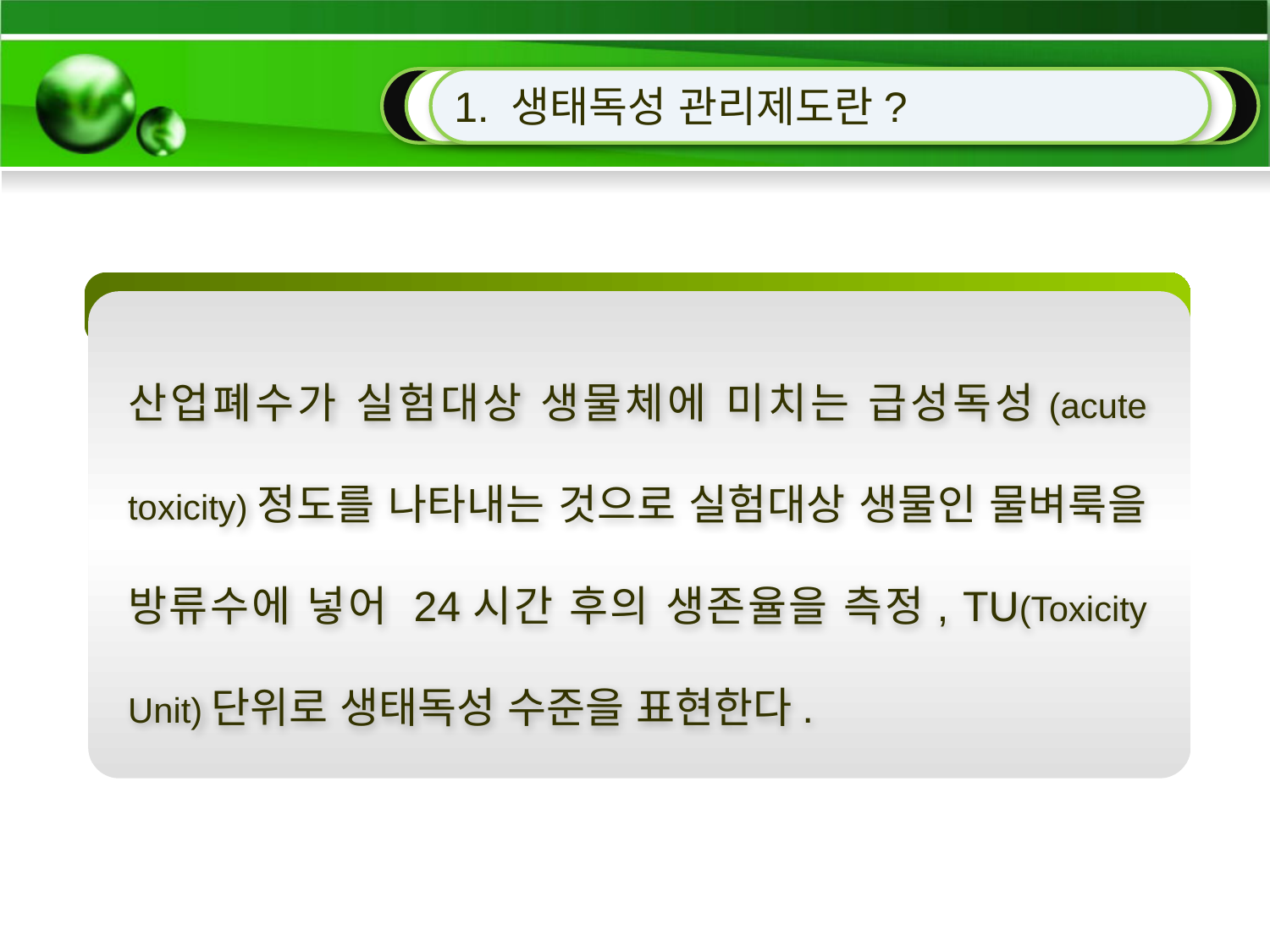

1. 생태독성 관리제도란?

산업폐수가 실험대상 생물체에 미치는 급성독성(acute toxicity)정도를 나타내는 것으로 실험대상 생물인 물벼룩을 방류수에 넣어 24시간 후의 생존율을 측정, TU(Toxicity Unit)단위로 생태독성 수준을 표현한다.